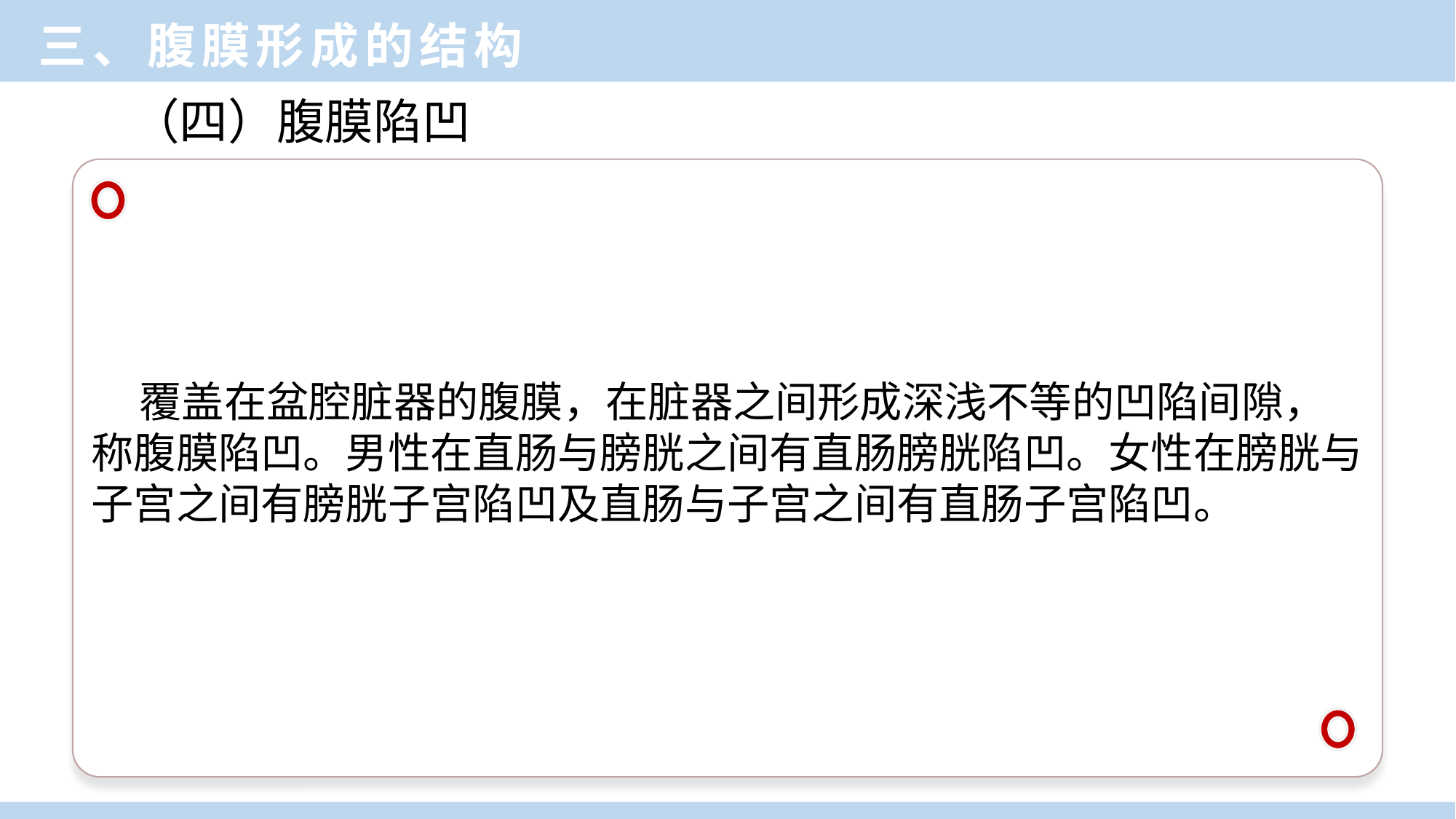

三、腹膜形成的结构
（四）腹膜陷凹
    覆盖在盆腔脏器的腹膜，在脏器之间形成深浅不等的凹陷间隙，称腹膜陷凹。男性在直肠与膀胱之间有直肠膀胱陷凹。女性在膀胱与子宫之间有膀胱子宫陷凹及直肠与子宫之间有直肠子宫陷凹。